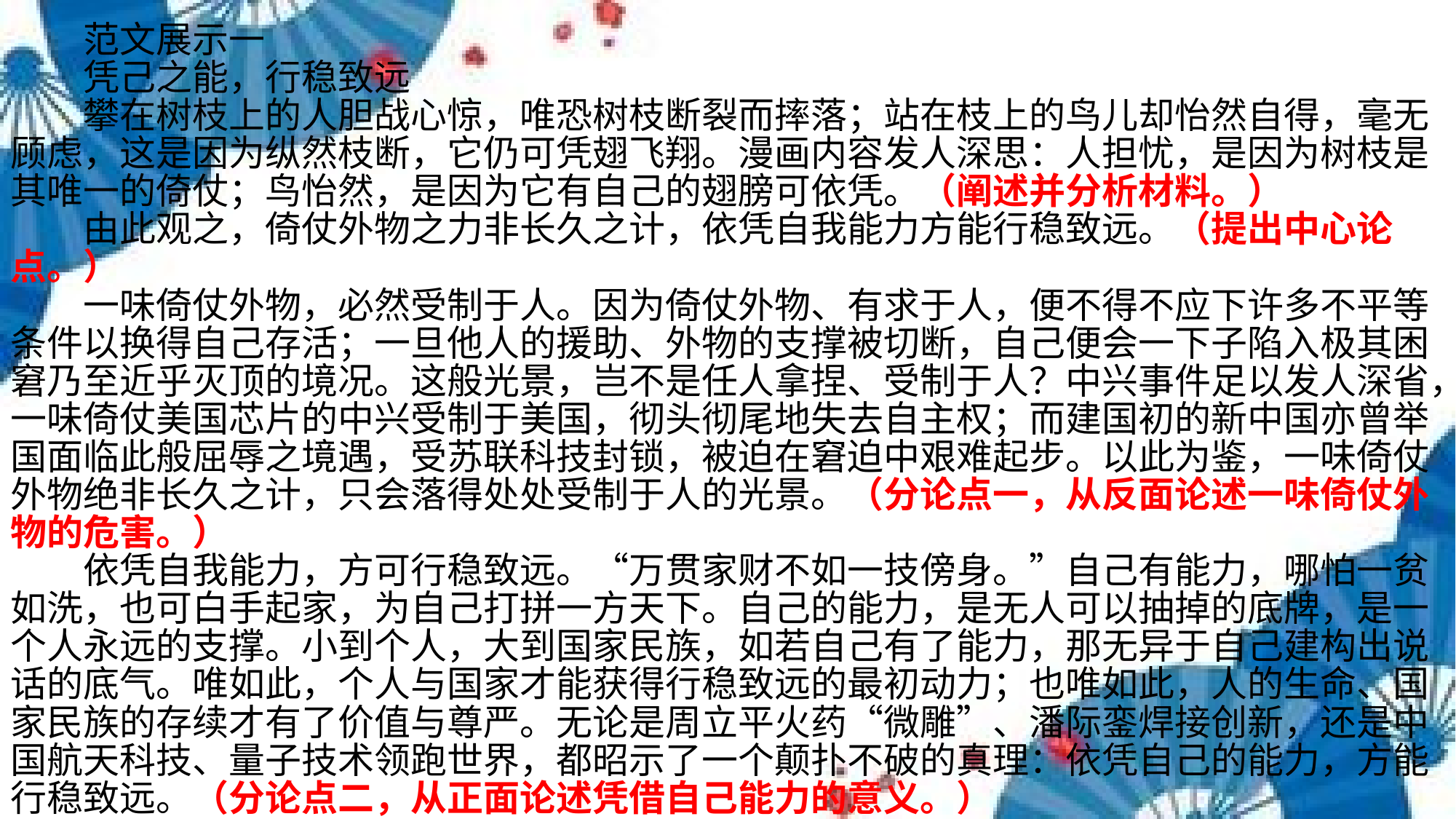

范文展示一
　　凭己之能，行稳致远
　　攀在树枝上的人胆战心惊，唯恐树枝断裂而摔落；站在枝上的鸟儿却怡然自得，毫无顾虑，这是因为纵然枝断，它仍可凭翅飞翔。漫画内容发人深思：人担忧，是因为树枝是其唯一的倚仗；鸟怡然，是因为它有自己的翅膀可依凭。（阐述并分析材料。）
　　由此观之，倚仗外物之力非长久之计，依凭自我能力方能行稳致远。（提出中心论点。）
　　一味倚仗外物，必然受制于人。因为倚仗外物、有求于人，便不得不应下许多不平等条件以换得自己存活；一旦他人的援助、外物的支撑被切断，自己便会一下子陷入极其困窘乃至近乎灭顶的境况。这般光景，岂不是任人拿捏、受制于人？中兴事件足以发人深省，一味倚仗美国芯片的中兴受制于美国，彻头彻尾地失去自主权；而建国初的新中国亦曾举国面临此般屈辱之境遇，受苏联科技封锁，被迫在窘迫中艰难起步。以此为鉴，一味倚仗外物绝非长久之计，只会落得处处受制于人的光景。（分论点一，从反面论述一味倚仗外物的危害。）
　　依凭自我能力，方可行稳致远。“万贯家财不如一技傍身。”自己有能力，哪怕一贫如洗，也可白手起家，为自己打拼一方天下。自己的能力，是无人可以抽掉的底牌，是一个人永远的支撑。小到个人，大到国家民族，如若自己有了能力，那无异于自己建构出说话的底气。唯如此，个人与国家才能获得行稳致远的最初动力；也唯如此，人的生命、国家民族的存续才有了价值与尊严。无论是周立平火药“微雕”、潘际銮焊接创新，还是中国航天科技、量子技术领跑世界，都昭示了一个颠扑不破的真理：依凭自己的能力，方能行稳致远。（分论点二，从正面论述凭借自己能力的意义。）